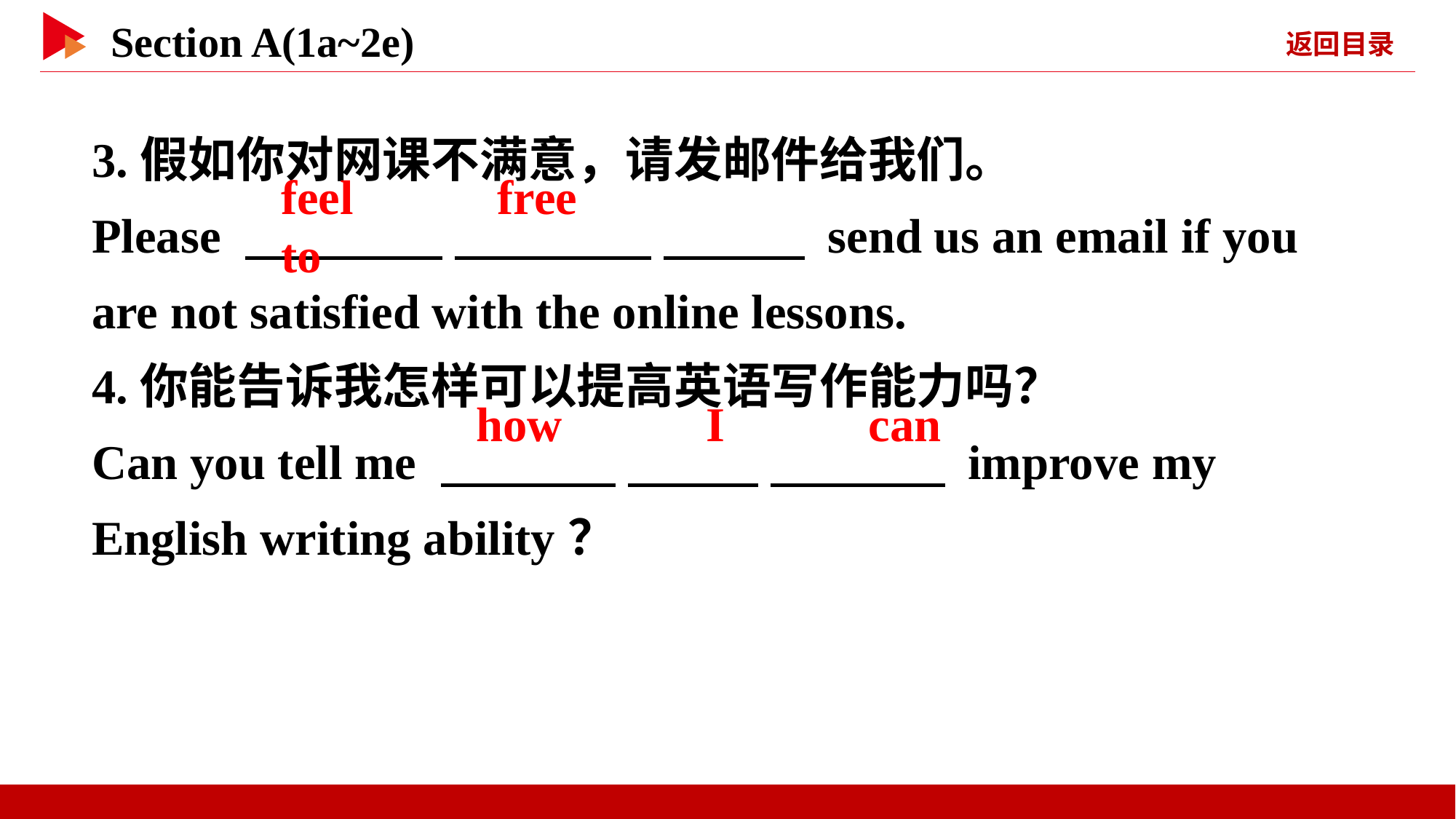

3.假如你对网课不满意，请发邮件给我们。
Please 　         　 　         　 　    　 send us an email if you are not satisfied with the online lessons.
4.你能告诉我怎样可以提高英语写作能力吗？
Can you tell me 　       　 　   　 　       　 improve my English writing ability？
feel 　 　free 　 　to
how 　 　I 　 　can